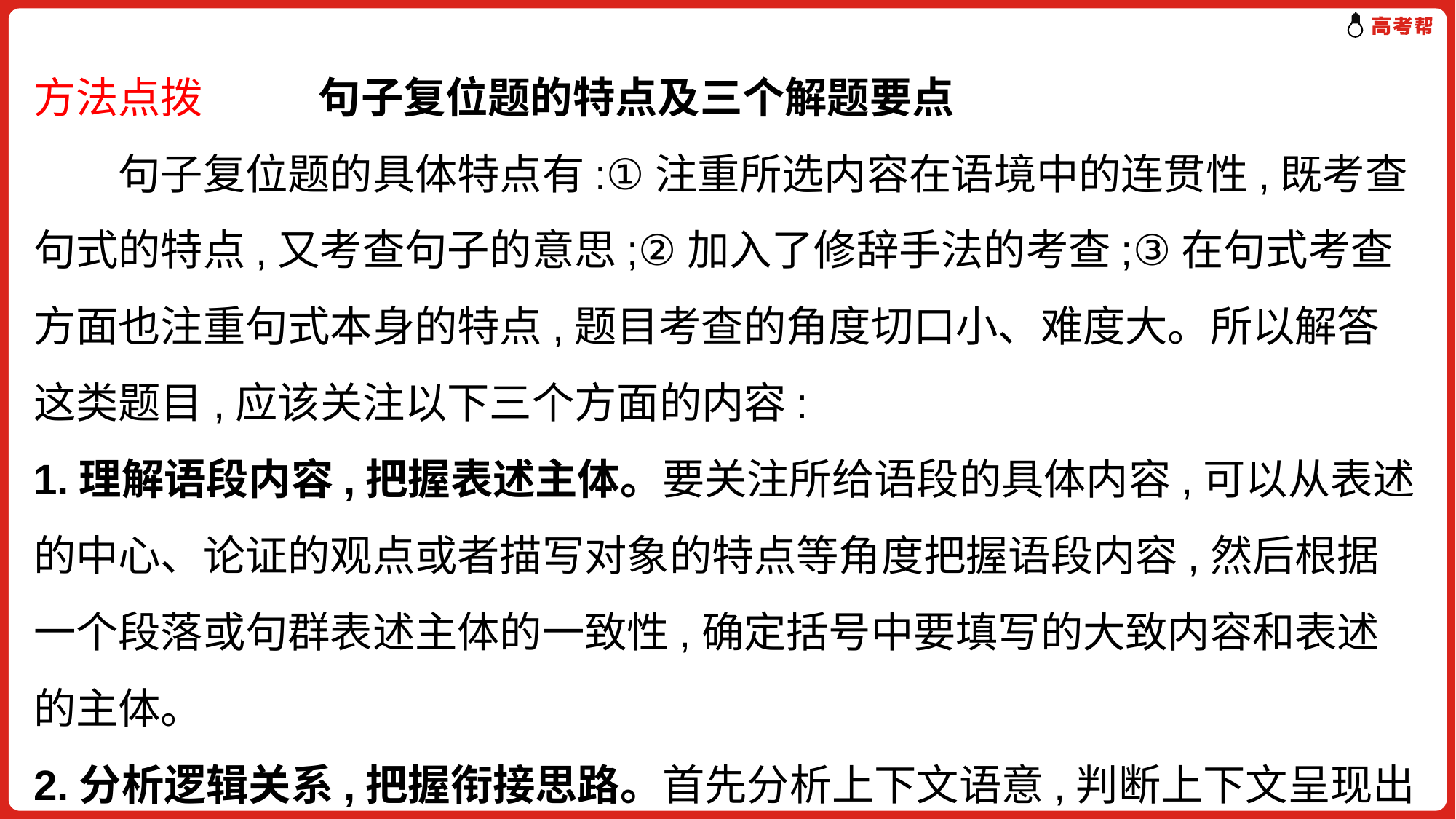

方法点拨            句子复位题的特点及三个解题要点
　　句子复位题的具体特点有:①注重所选内容在语境中的连贯性,既考查句式的特点,又考查句子的意思;②加入了修辞手法的考查;③在句式考查方面也注重句式本身的特点,题目考查的角度切口小、难度大。所以解答这类题目,应该关注以下三个方面的内容:
1.理解语段内容,把握表述主体。要关注所给语段的具体内容,可以从表述的中心、论证的观点或者描写对象的特点等角度把握语段内容,然后根据一个段落或句群表述主体的一致性,确定括号中要填写的大致内容和表述的主体。
2.分析逻辑关系,把握衔接思路。首先分析上下文语意,判断上下文呈现出的